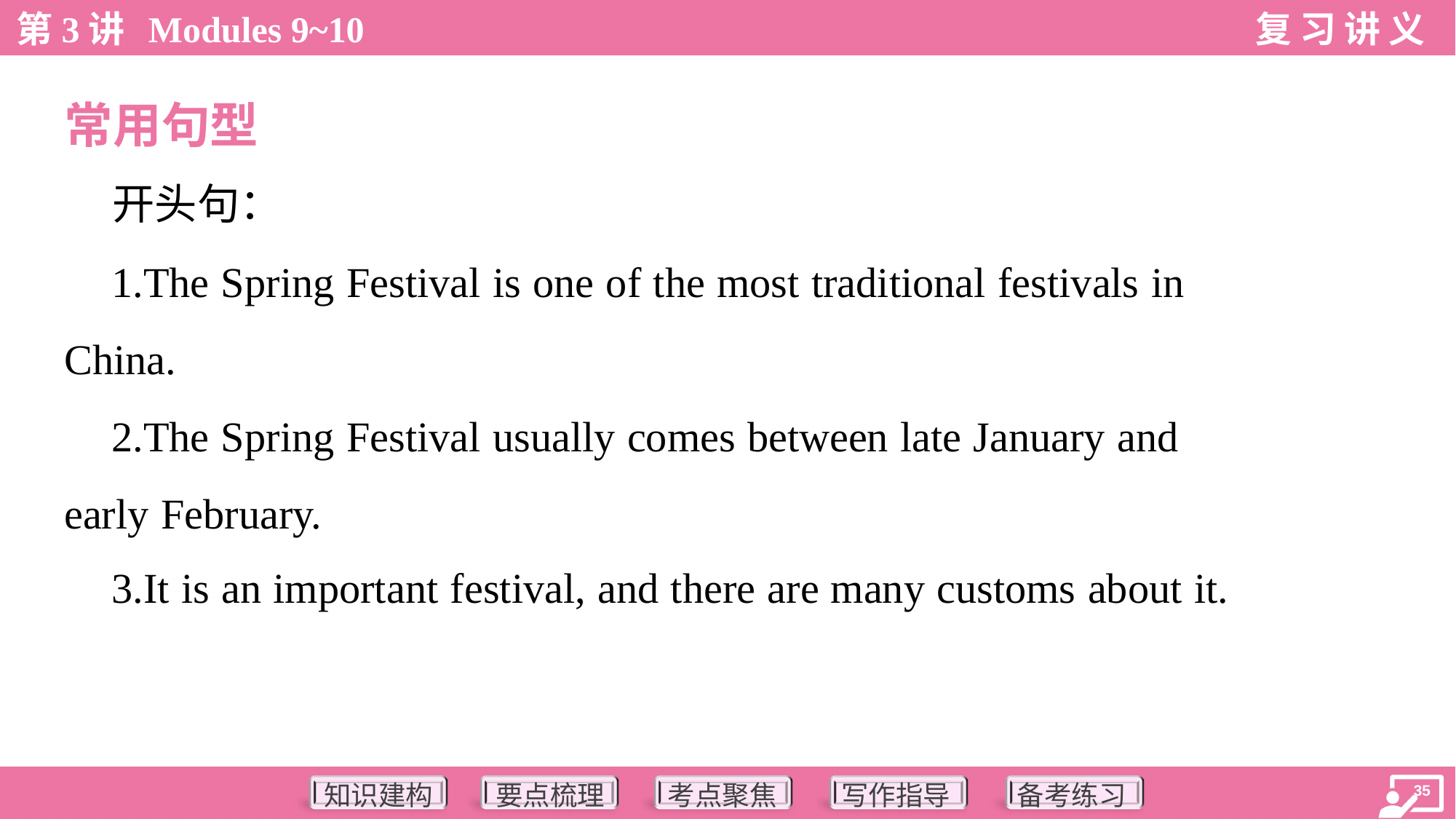

常用句型
    开头句：
    1.The Spring Festival is one of the most traditional festivals in
China.
    2.The Spring Festival usually comes between late January and
early February.
    3.It is an important festival, and there are many customs about it.